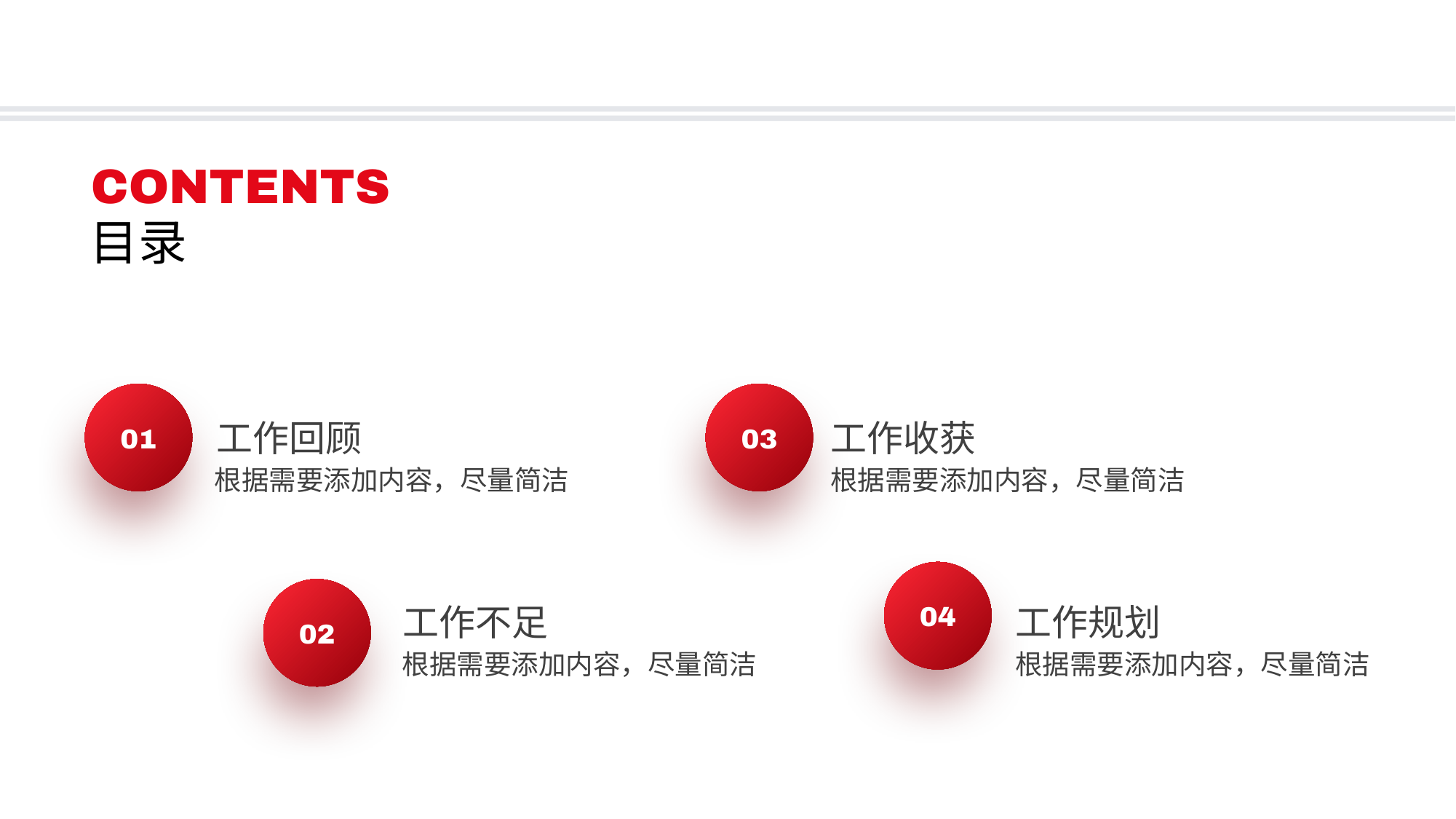

CONTENTS
目录
01
工作回顾
根据需要添加内容，尽量简洁
03
工作收获
根据需要添加内容，尽量简洁
04
工作规划
根据需要添加内容，尽量简洁
02
工作不足
根据需要添加内容，尽量简洁